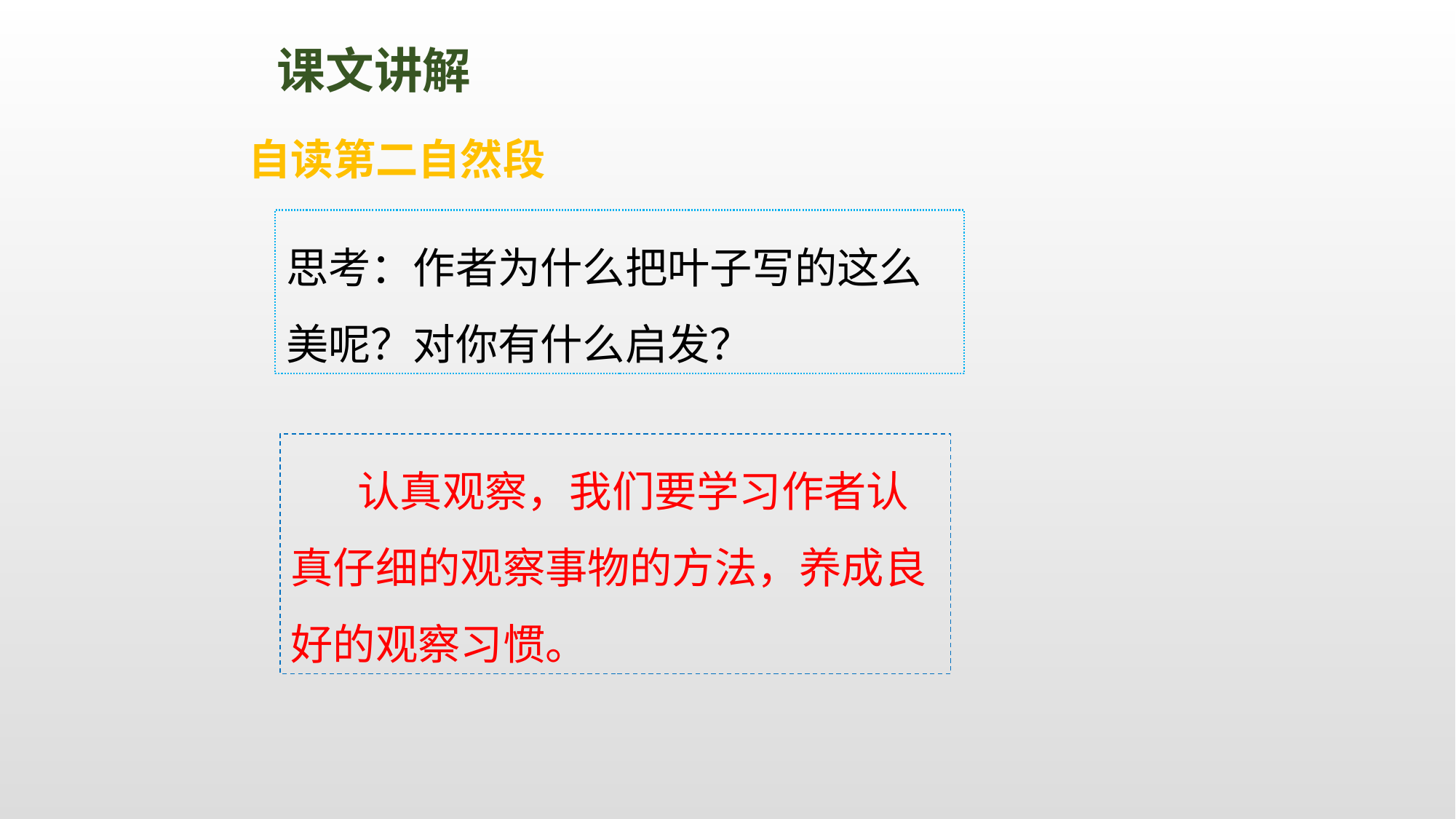

课文讲解
自读第二自然段
思考：作者为什么把叶子写的这么美呢？对你有什么启发？
      认真观察，我们要学习作者认真仔细的观察事物的方法，养成良好的观察习惯。